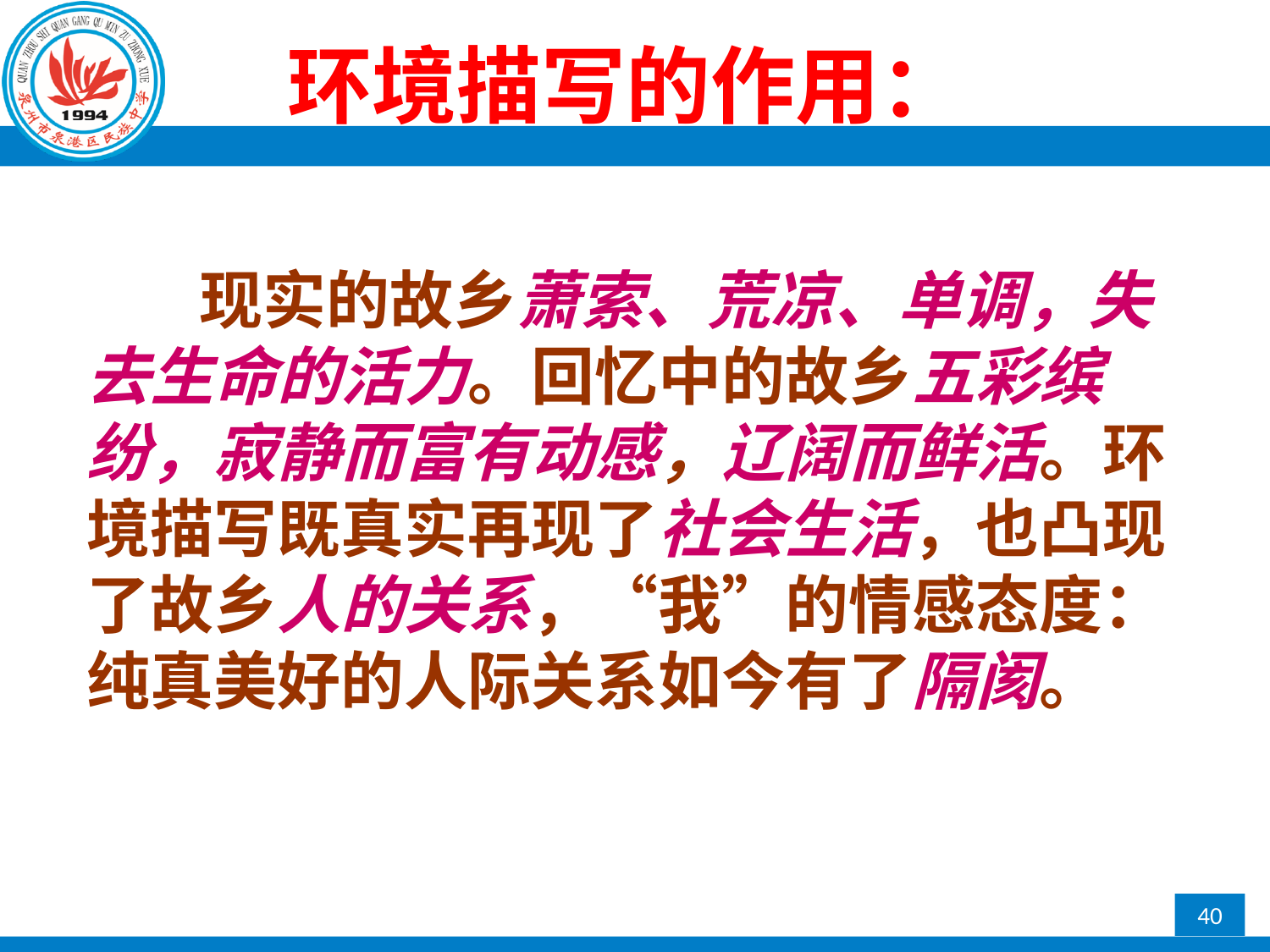

环境描写的作用：
　　现实的故乡萧索、荒凉、单调，失去生命的活力。回忆中的故乡五彩缤纷，寂静而富有动感，辽阔而鲜活。环境描写既真实再现了社会生活，也凸现了故乡人的关系，“我”的情感态度：纯真美好的人际关系如今有了隔阂。